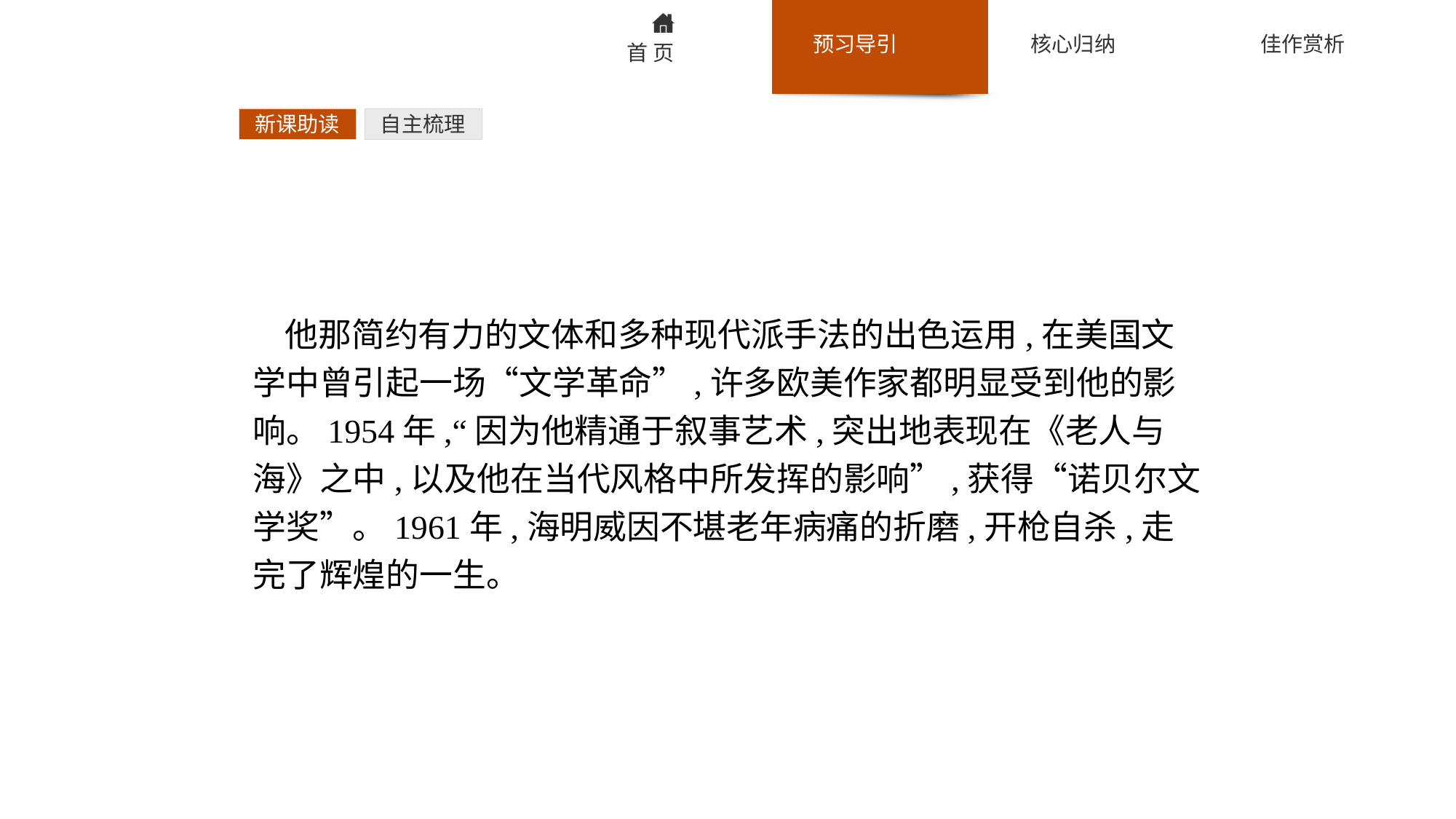

新课助读
自主梳理
他那简约有力的文体和多种现代派手法的出色运用,在美国文学中曾引起一场“文学革命”,许多欧美作家都明显受到他的影响。1954年,“因为他精通于叙事艺术,突出地表现在《老人与海》之中,以及他在当代风格中所发挥的影响”,获得“诺贝尔文学奖”。1961年,海明威因不堪老年病痛的折磨,开枪自杀,走完了辉煌的一生。